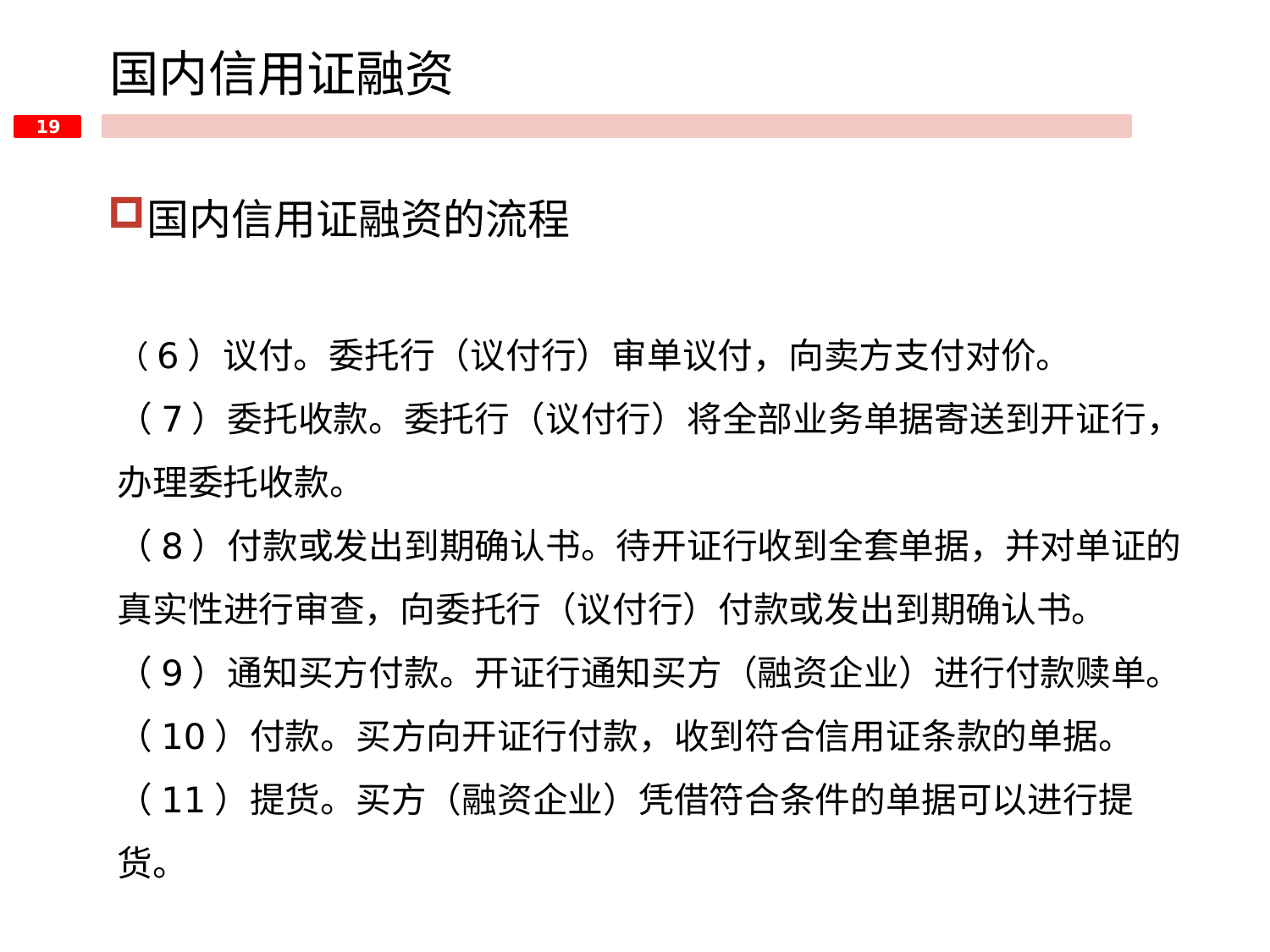

国内信用证融资
19
国内信用证融资的流程
（6）议付。委托行（议付行）审单议付，向卖方支付对价。
（7）委托收款。委托行（议付行）将全部业务单据寄送到开证行，办理委托收款。
（8）付款或发出到期确认书。待开证行收到全套单据，并对单证的真实性进行审查，向委托行（议付行）付款或发出到期确认书。
（9）通知买方付款。开证行通知买方（融资企业）进行付款赎单。
（10）付款。买方向开证行付款，收到符合信用证条款的单据。
（11）提货。买方（融资企业）凭借符合条件的单据可以进行提货。